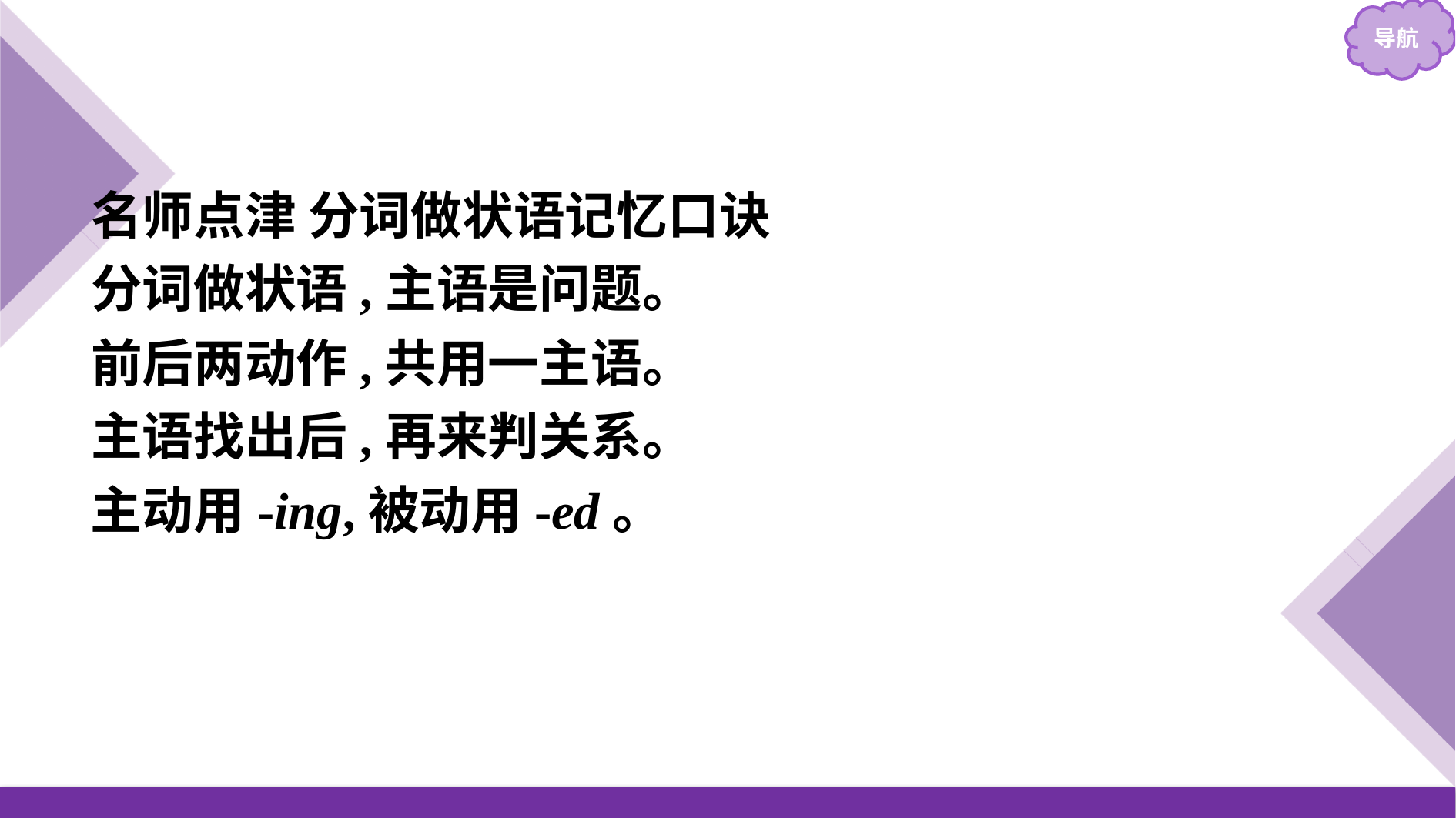

名师点津 分词做状语记忆口诀
分词做状语,主语是问题。
前后两动作,共用一主语。
主语找出后,再来判关系。
主动用-ing,被动用-ed。